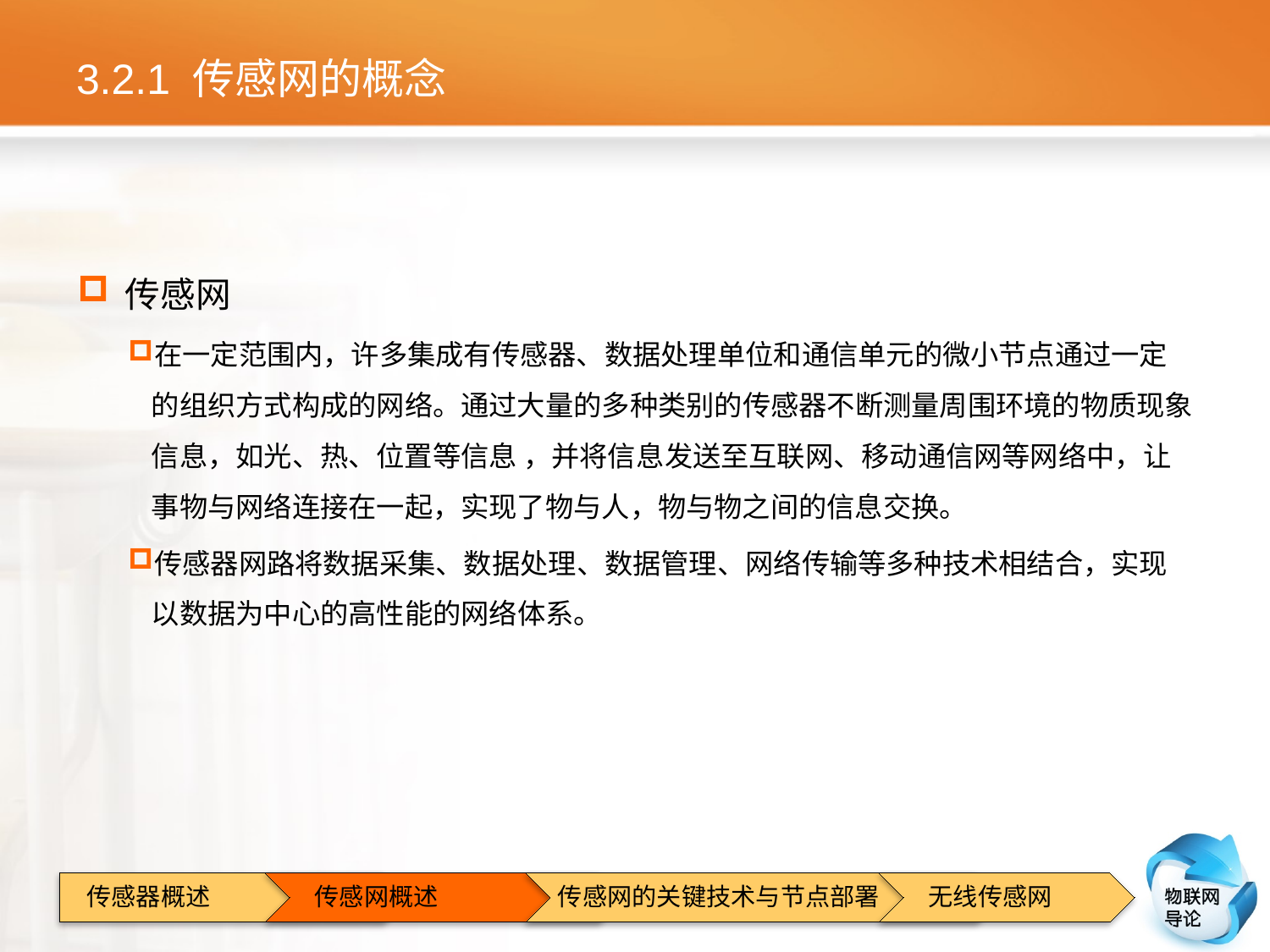

# 3.2.1 传感网的概念
传感网
在一定范围内，许多集成有传感器、数据处理单位和通信单元的微小节点通过一定的组织方式构成的网络。通过大量的多种类别的传感器不断测量周围环境的物质现象信息，如光、热、位置等信息 ，并将信息发送至互联网、移动通信网等网络中，让事物与网络连接在一起，实现了物与人，物与物之间的信息交换。
传感器网路将数据采集、数据处理、数据管理、网络传输等多种技术相结合，实现以数据为中心的高性能的网络体系。